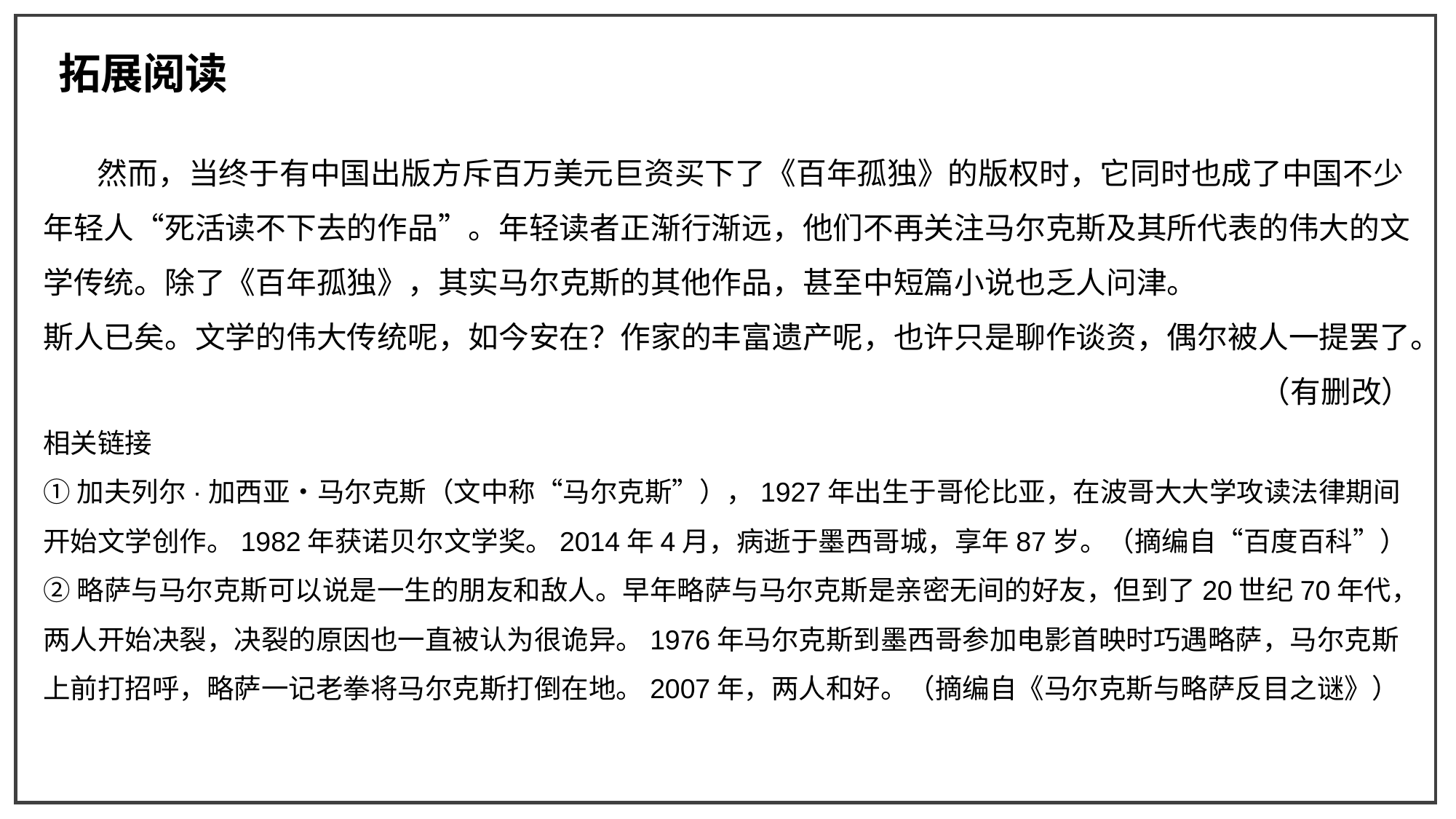

拓展阅读
       然而，当终于有中国出版方斥百万美元巨资买下了《百年孤独》的版权时，它同时也成了中国不少年轻人“死活读不下去的作品”。年轻读者正渐行渐远，他们不再关注马尔克斯及其所代表的伟大的文学传统。除了《百年孤独》，其实马尔克斯的其他作品，甚至中短篇小说也乏人问津。
斯人已矣。文学的伟大传统呢，如今安在？作家的丰富遗产呢，也许只是聊作谈资，偶尔被人一提罢了。
（有删改）
相关链接
①加夫列尔·加西亚•马尔克斯（文中称“马尔克斯”），1927年出生于哥伦比亚，在波哥大大学攻读法律期间开始文学创作。1982年获诺贝尔文学奖。2014年4月，病逝于墨西哥城，享年87岁。（摘编自“百度百科”）
②略萨与马尔克斯可以说是一生的朋友和敌人。早年略萨与马尔克斯是亲密无间的好友，但到了20世纪70年代，两人开始决裂，决裂的原因也一直被认为很诡异。1976年马尔克斯到墨西哥参加电影首映时巧遇略萨，马尔克斯上前打招呼，略萨一记老拳将马尔克斯打倒在地。2007年，两人和好。（摘编自《马尔克斯与略萨反目之谜》）